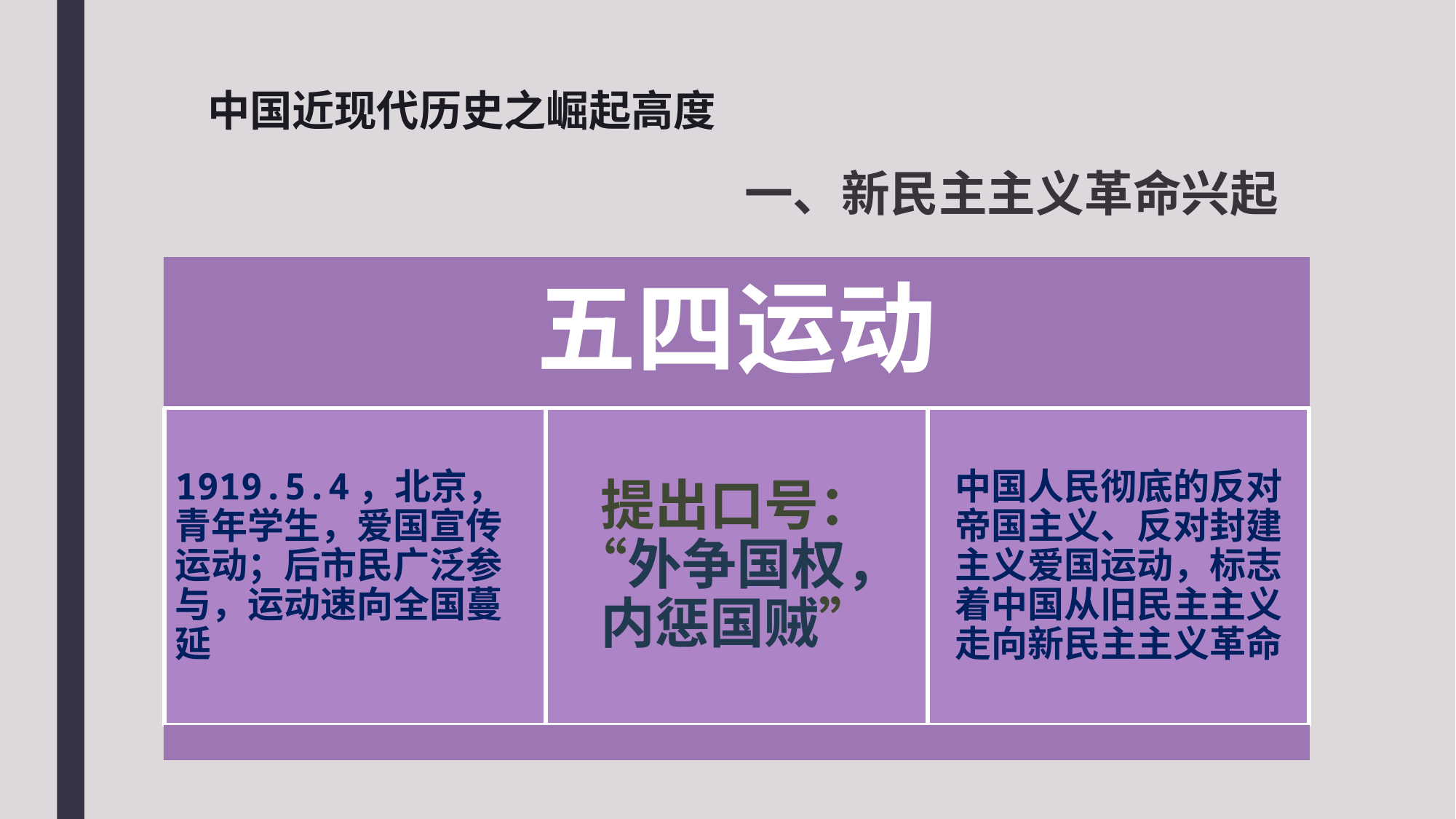

# 中国近现代历史之崛起高度
一、新民主主义革命兴起
五四运动
1919.5.4，北京，青年学生，爱国宣传运动；后市民广泛参与，运动速向全国蔓延
提出口号：“外争国权，内惩国贼”
中国人民彻底的反对帝国主义、反对封建主义爱国运动，标志着中国从旧民主主义走向新民主主义革命